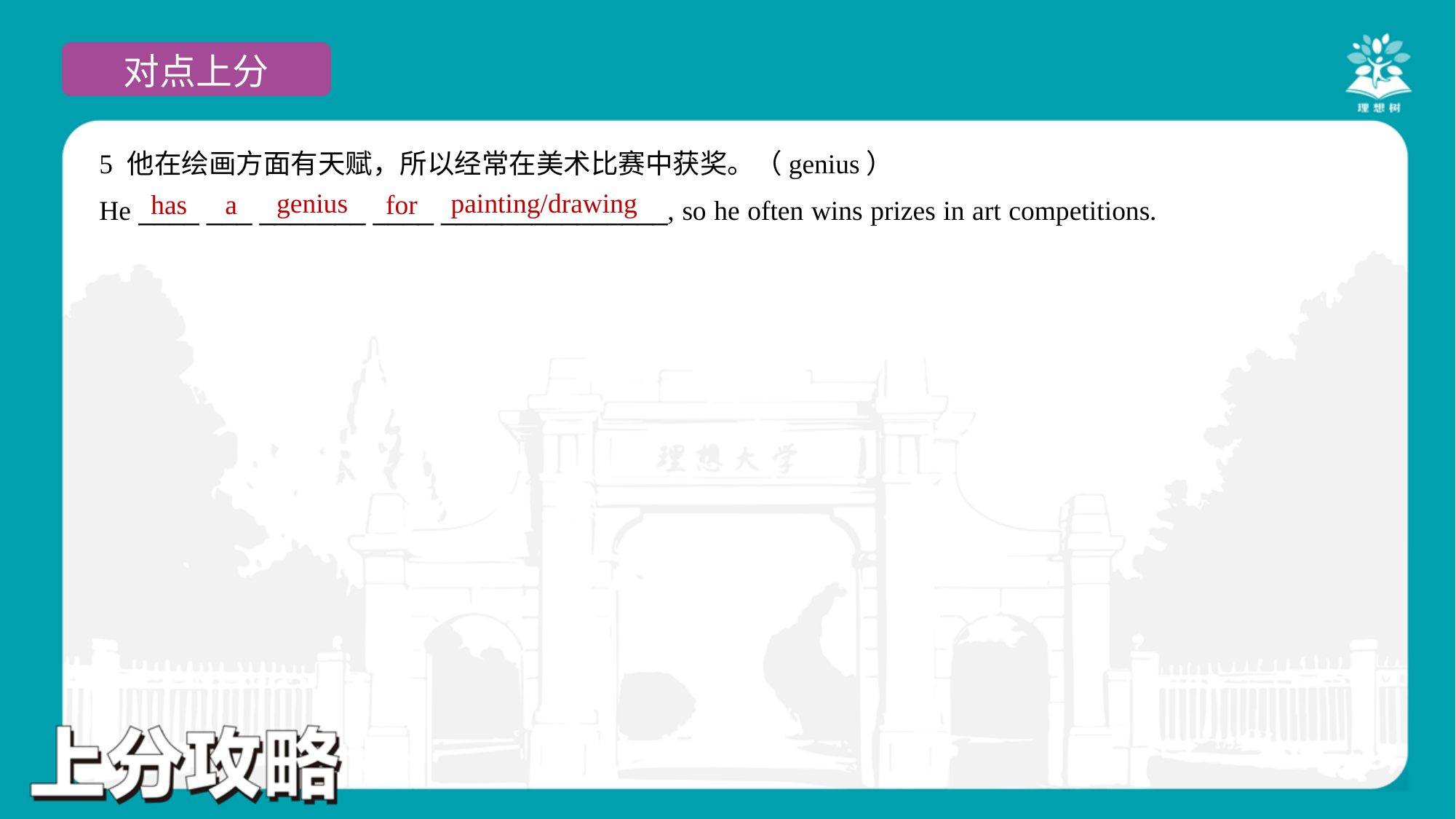

5 他在绘画方面有天赋，所以经常在美术比赛中获奖。（genius）
He ____ ___ _______ ____ _______________, so he often wins prizes in art competitions.
genius
painting/drawing
has
a
for